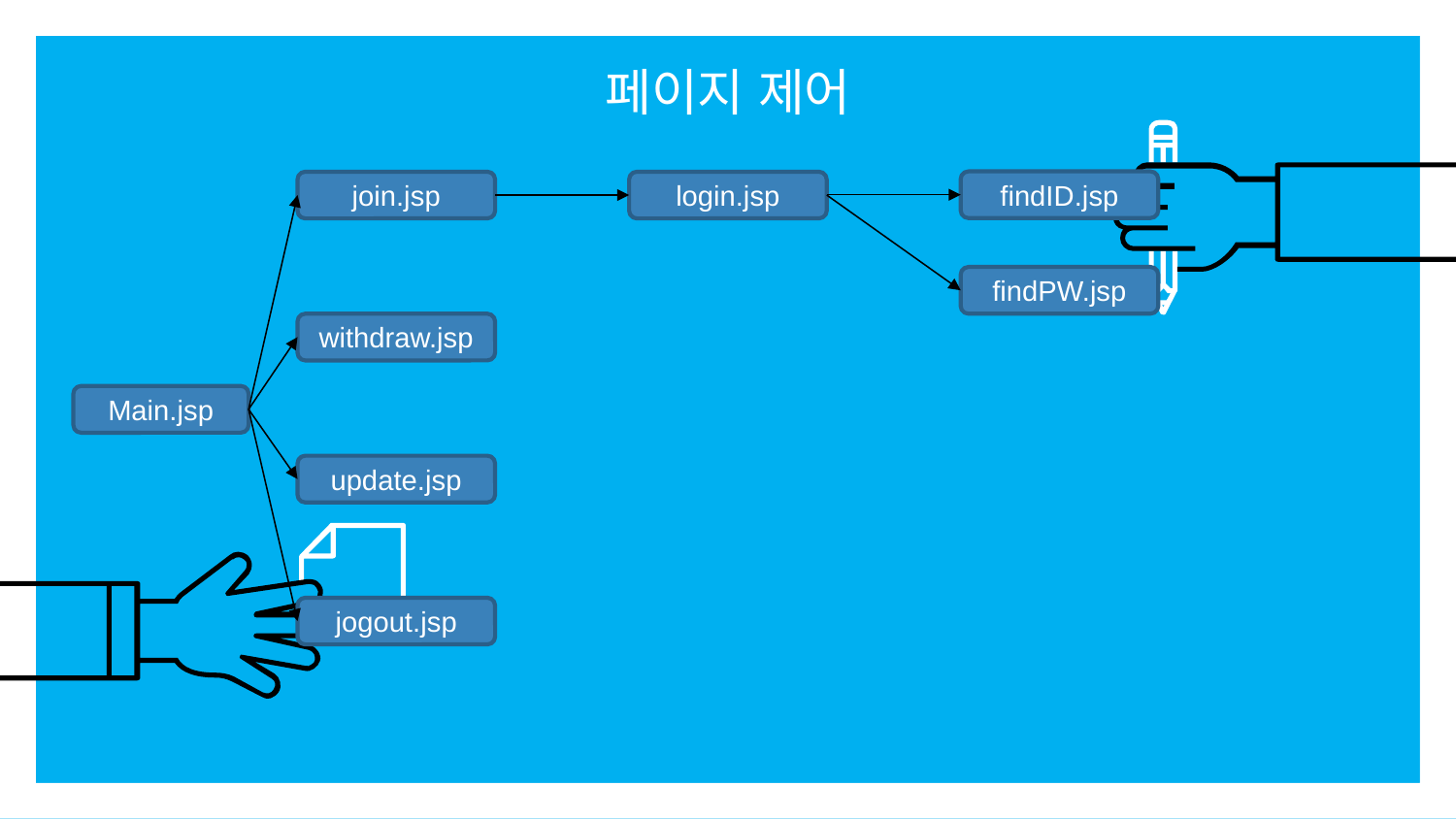

# 페이지 제어
findID.jsp
join.jsp
login.jsp
findPW.jsp
withdraw.jsp
Main.jsp
update.jsp
jogout.jsp